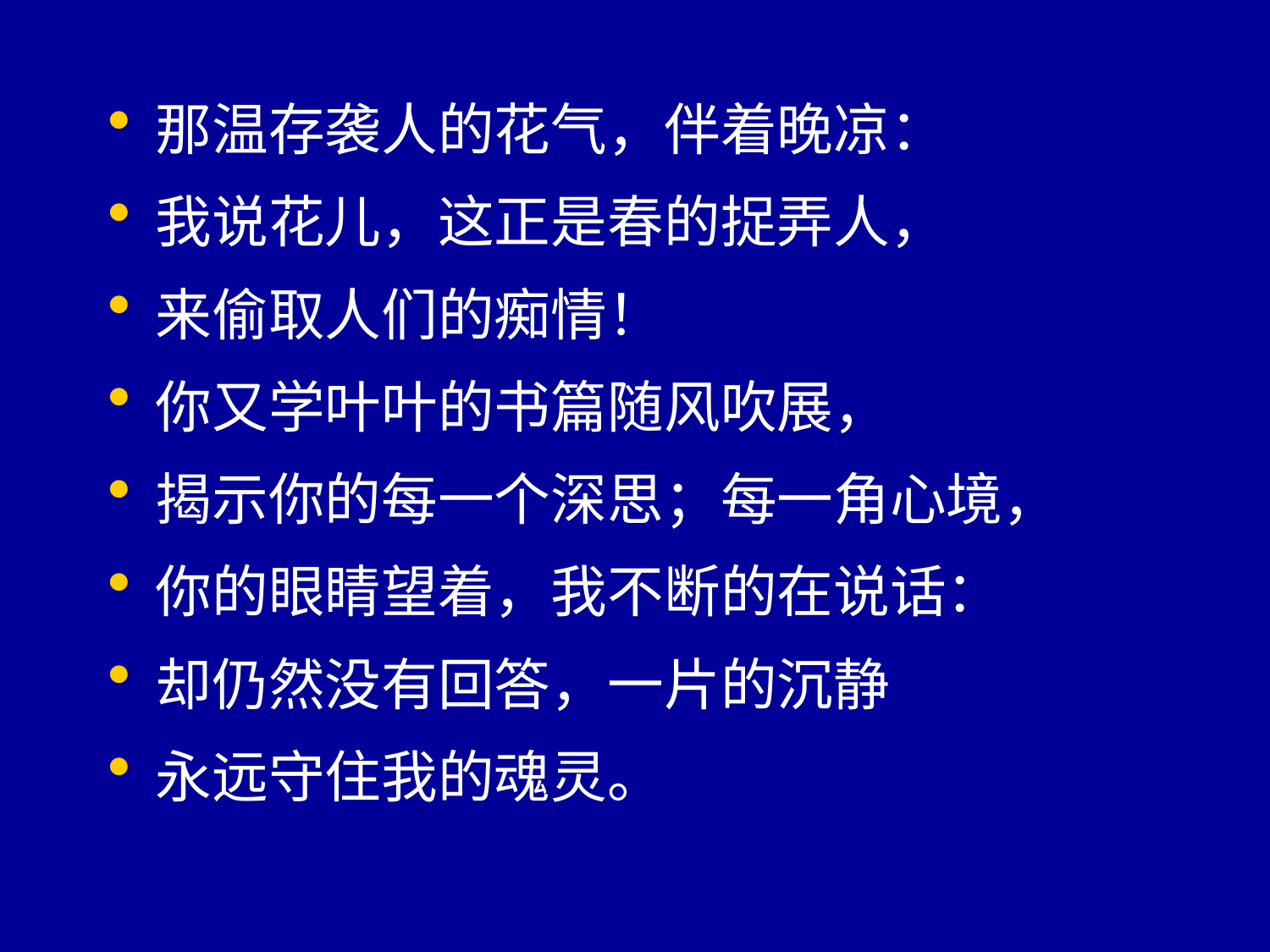

那温存袭人的花气，伴着晚凉：
我说花儿，这正是春的捉弄人，
来偷取人们的痴情！
你又学叶叶的书篇随风吹展，
揭示你的每一个深思；每一角心境，
你的眼睛望着，我不断的在说话：
却仍然没有回答，一片的沉静
永远守住我的魂灵。